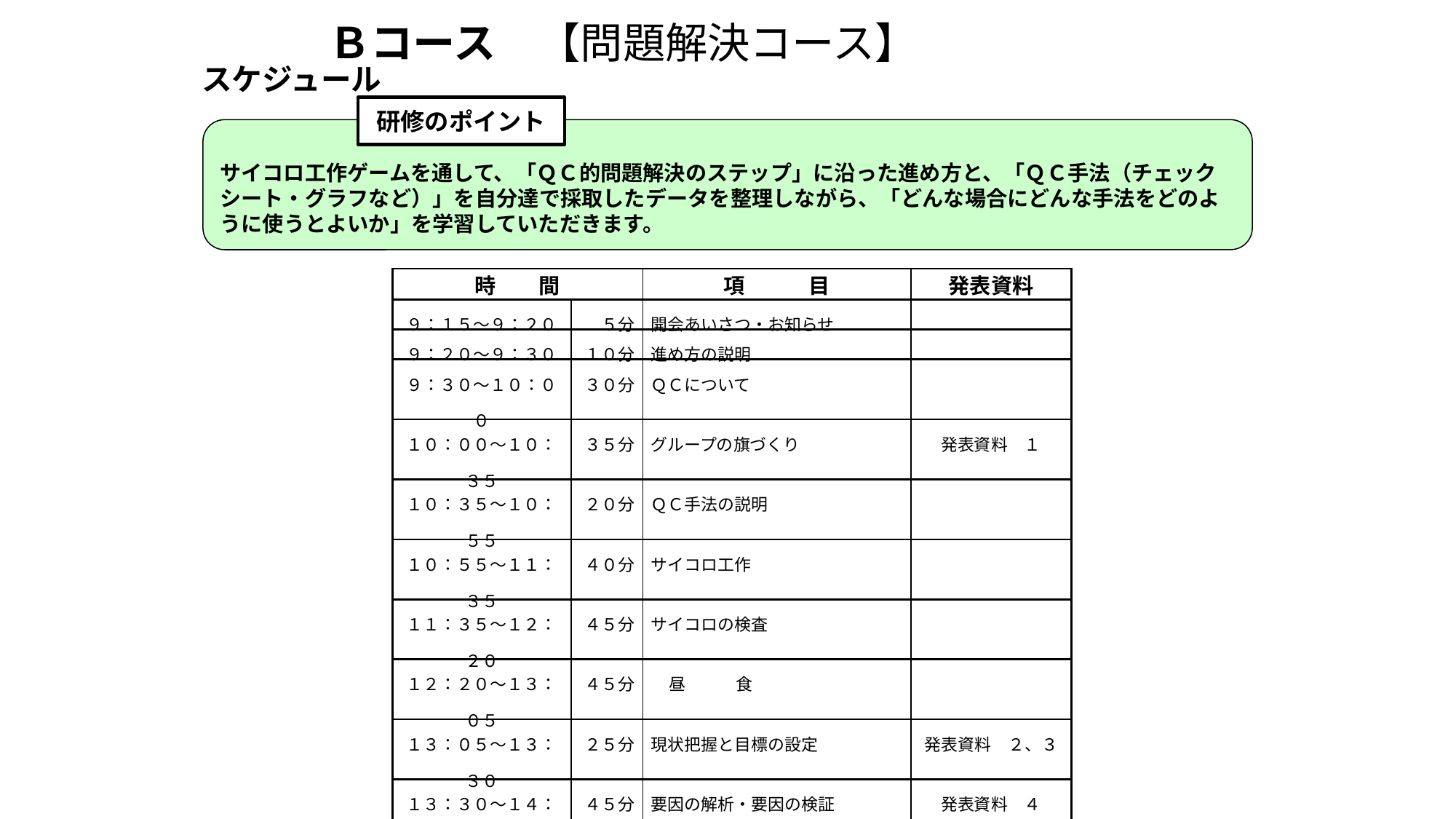

Ｂコース　【問題解決コース】
スケジュール
研修のポイント

サイコロ工作ゲームを通して、「ＱＣ的問題解決のステップ」に沿った進め方と、「ＱＣ手法（チェックシート・グラフなど）」を自分達で採取したデータを整理しながら、「どんな場合にどんな手法をどのように使うとよいか」を学習していただきます。
| 時　　間 |  | 項　　　目 | 発表資料 |
| --- | --- | --- | --- |
| ９：１５～９：２０ | ５分 | 開会あいさつ・お知らせ |  |
| ９：２０～９：３０ | １０分 | 進め方の説明 |  |
| ９：３０～１０：００ | ３０分 | ＱＣについて |  |
| １０：００～１０：３５ | ３５分 | グループの旗づくり | 発表資料　１ |
| １０：３５～１０：５５ | ２０分 | ＱＣ手法の説明 |  |
| １０：５５～１１：３５ | ４０分 | サイコロ工作 |  |
| １１：３５～１２：２０ | ４５分 | サイコロの検査 |  |
| １２：２０～１３：０５ | ４５分 | 昼　　　食 |  |
| １３：０５～１３：３０ | ２５分 | 現状把握と目標の設定 | 発表資料　２、３ |
| １３：３０～１４：１５ | ４５分 | 要因の解析・要因の検証 | 発表資料　４ |
| １４：１５～１５：１５ | ６０分 | 対策の検討・実施 | 発表資料　５ |
| １５：１５～１５：４５ | ３０分 | 効果の確認 | 発表資料　６，７ |
| １５：４５～１６：０５ | ２０分 | まとめ | 発表資料　８ |
| １６：０５～１６：３５ | ３０分 | 研修結果発表と講評 |  |
| １６：３５～１７：０５ | ３０分 | なんでも相談会 |  |
| １７：０５～１７：１０ | ５分 | アンケート記入 |  |
| １７：１０～１７：１５ | ５分 | 閉会挨拶 |  |